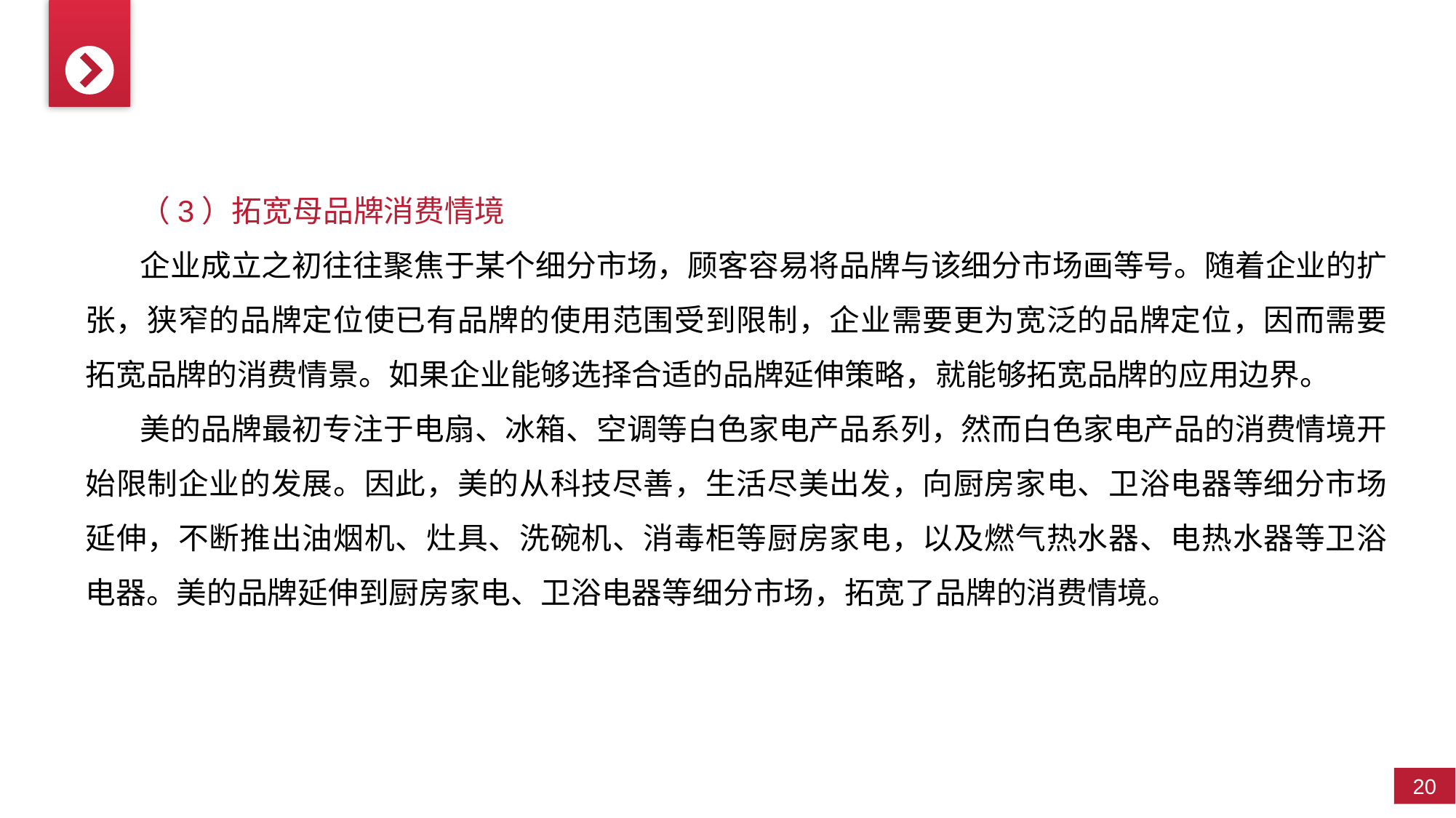

（3）拓宽母品牌消费情境
企业成立之初往往聚焦于某个细分市场，顾客容易将品牌与该细分市场画等号。随着企业的扩张，狭窄的品牌定位使已有品牌的使用范围受到限制，企业需要更为宽泛的品牌定位，因而需要拓宽品牌的消费情景。如果企业能够选择合适的品牌延伸策略，就能够拓宽品牌的应用边界。
美的品牌最初专注于电扇、冰箱、空调等白色家电产品系列，然而白色家电产品的消费情境开始限制企业的发展。因此，美的从科技尽善，生活尽美出发，向厨房家电、卫浴电器等细分市场延伸，不断推出油烟机、灶具、洗碗机、消毒柜等厨房家电，以及燃气热水器、电热水器等卫浴电器。美的品牌延伸到厨房家电、卫浴电器等细分市场，拓宽了品牌的消费情境。